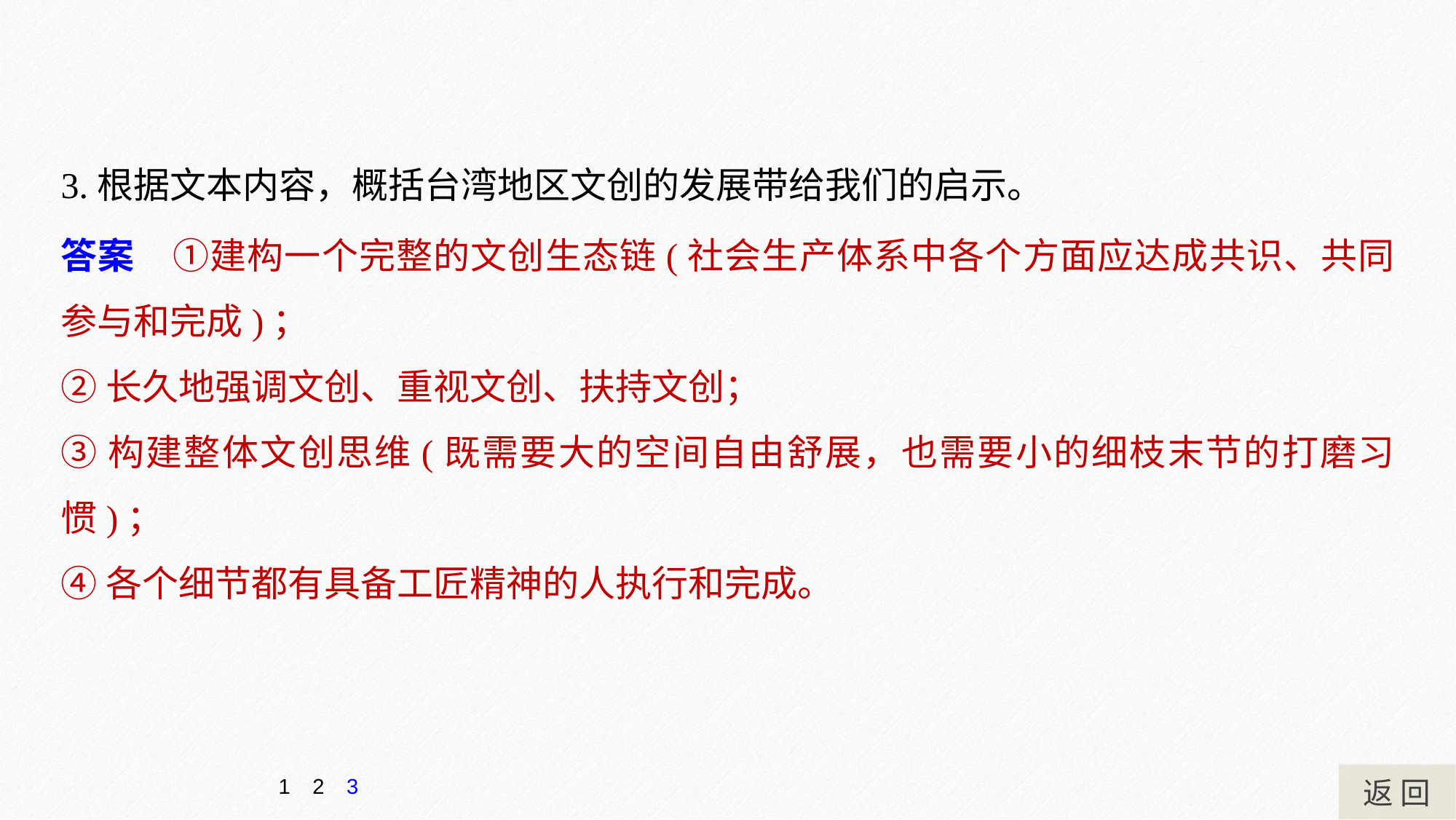

3.根据文本内容，概括台湾地区文创的发展带给我们的启示。
答案　①建构一个完整的文创生态链(社会生产体系中各个方面应达成共识、共同参与和完成)；
②长久地强调文创、重视文创、扶持文创；
③构建整体文创思维(既需要大的空间自由舒展，也需要小的细枝末节的打磨习惯)；
④各个细节都有具备工匠精神的人执行和完成。
返 回
1
2
3